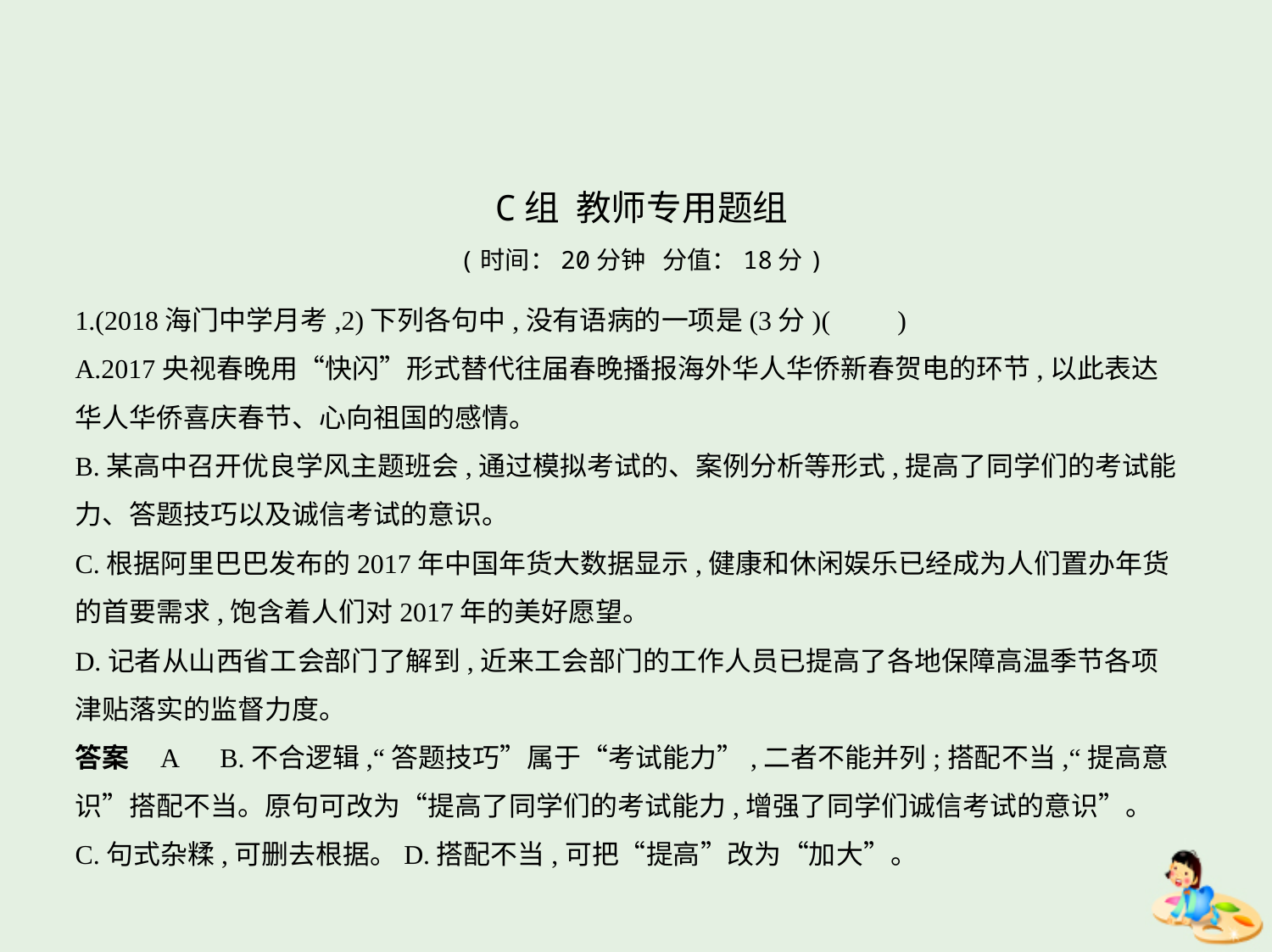

C组  教师专用题组
(时间：20分钟   分值：18分)
1.(2018海门中学月考,2)下列各句中,没有语病的一项是(3分)(　　)
A.2017央视春晚用“快闪”形式替代往届春晚播报海外华人华侨新春贺电的环节,以此表达
华人华侨喜庆春节、心向祖国的感情。
B.某高中召开优良学风主题班会,通过模拟考试的、案例分析等形式,提高了同学们的考试能
力、答题技巧以及诚信考试的意识。
C.根据阿里巴巴发布的2017年中国年货大数据显示,健康和休闲娱乐已经成为人们置办年货
的首要需求,饱含着人们对2017年的美好愿望。
D.记者从山西省工会部门了解到,近来工会部门的工作人员已提高了各地保障高温季节各项
津贴落实的监督力度。
答案    A　B.不合逻辑,“答题技巧”属于“考试能力”,二者不能并列;搭配不当,“提高意
识”搭配不当。原句可改为“提高了同学们的考试能力,增强了同学们诚信考试的意识”。
C.句式杂糅,可删去根据。D.搭配不当,可把“提高”改为“加大”。